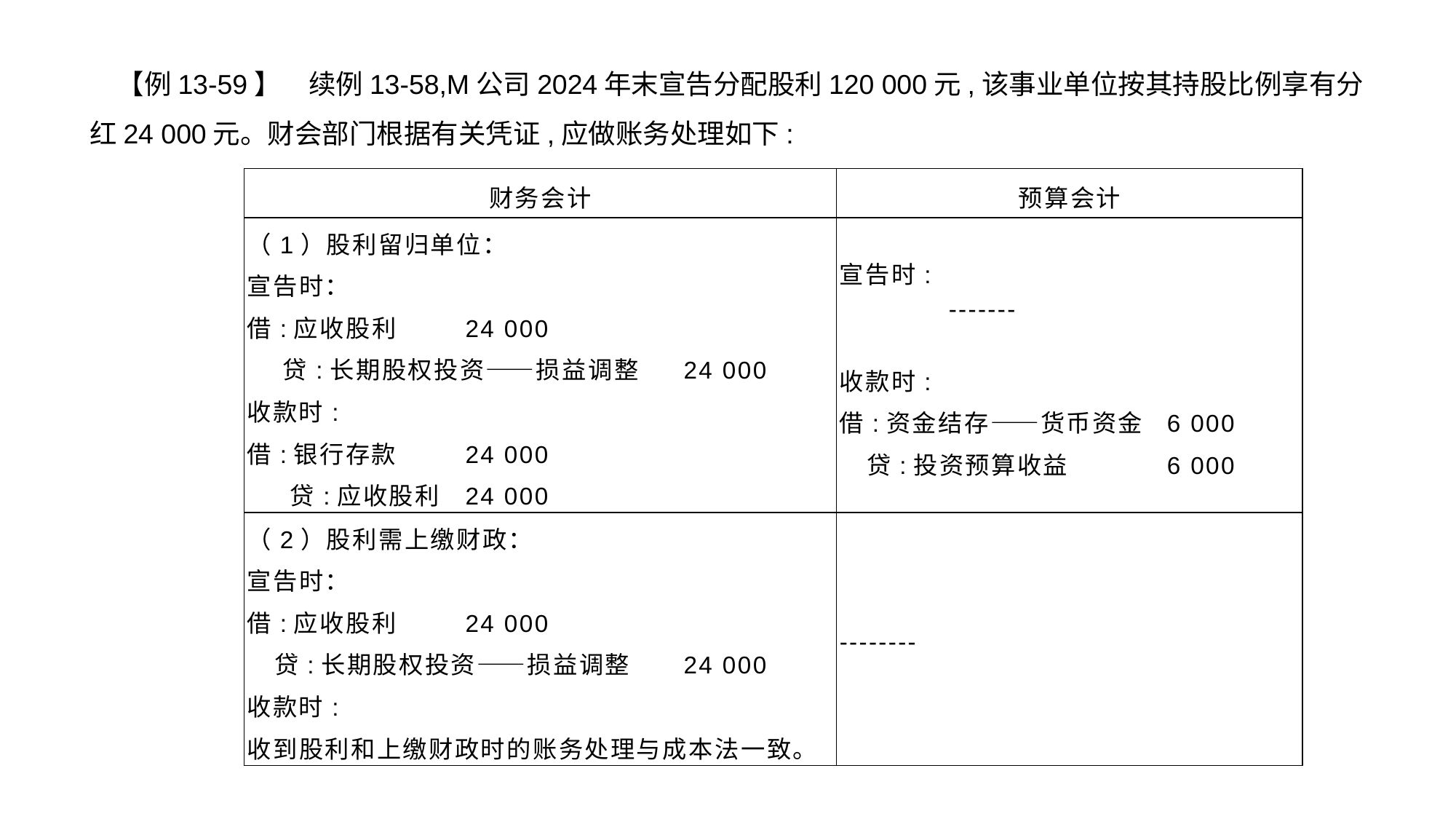

【例13-59】　续例13-58,M公司2024年末宣告分配股利120 000元,该事业单位按其持股比例享有分红24 000元。财会部门根据有关凭证,应做账务处理如下:
| 财务会计 | 预算会计 |
| --- | --- |
| （1）股利留归单位： 宣告时： 借:应收股利 24 000 贷:长期股权投资——损益调整 24 000 收款时: 借:银行存款 24 000 贷:应收股利 24 000 | 宣告时: -------   收款时: 借:资金结存——货币资金 6 000 贷:投资预算收益 6 000 |
| （2）股利需上缴财政： 宣告时： 借:应收股利 24 000 贷:长期股权投资——损益调整 24 000 收款时: 收到股利和上缴财政时的账务处理与成本法一致。 | -------- |